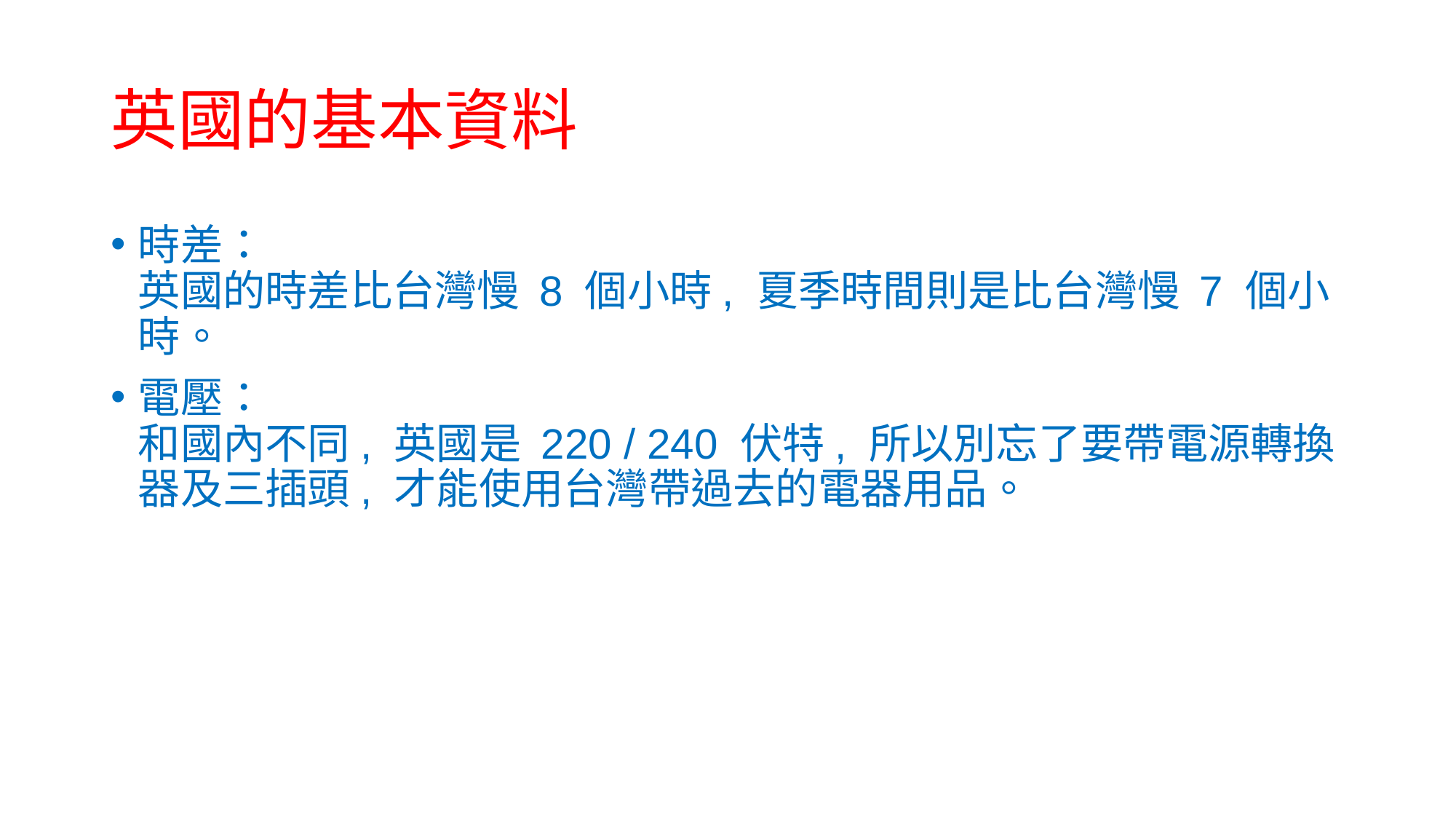

# 英國的基本資料
時差：
英國的時差比台灣慢 8 個小時, 夏季時間則是比台灣慢 7 個小時。
電壓：
和國內不同, 英國是 220 / 240 伏特, 所以別忘了要帶電源轉換器及三插頭, 才能使用台灣帶過去的電器用品。